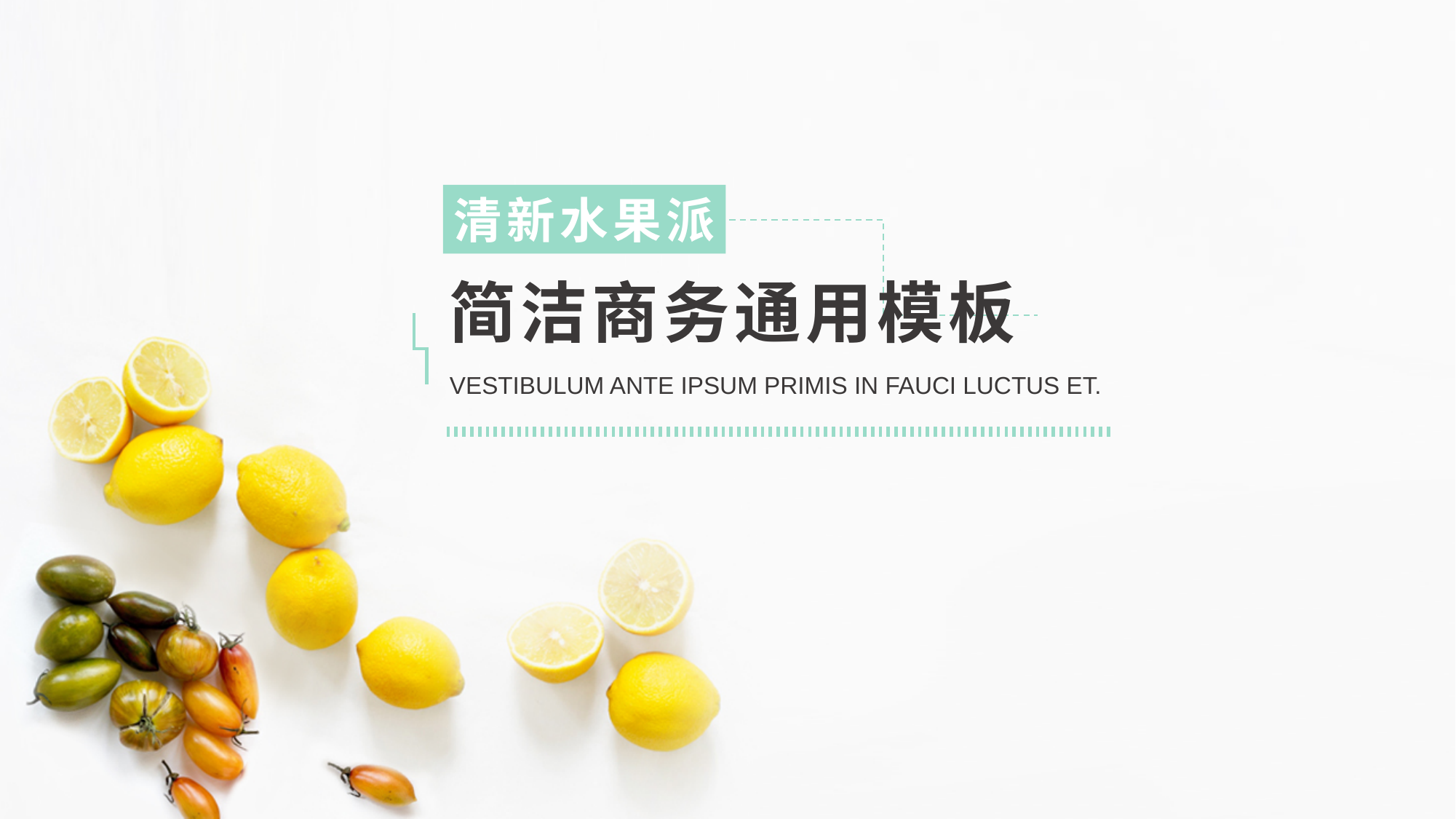

清新水果派
# 简洁商务通用模板
VESTIBULUM ANTE IPSUM PRIMIS IN FAUCI LUCTUS ET.